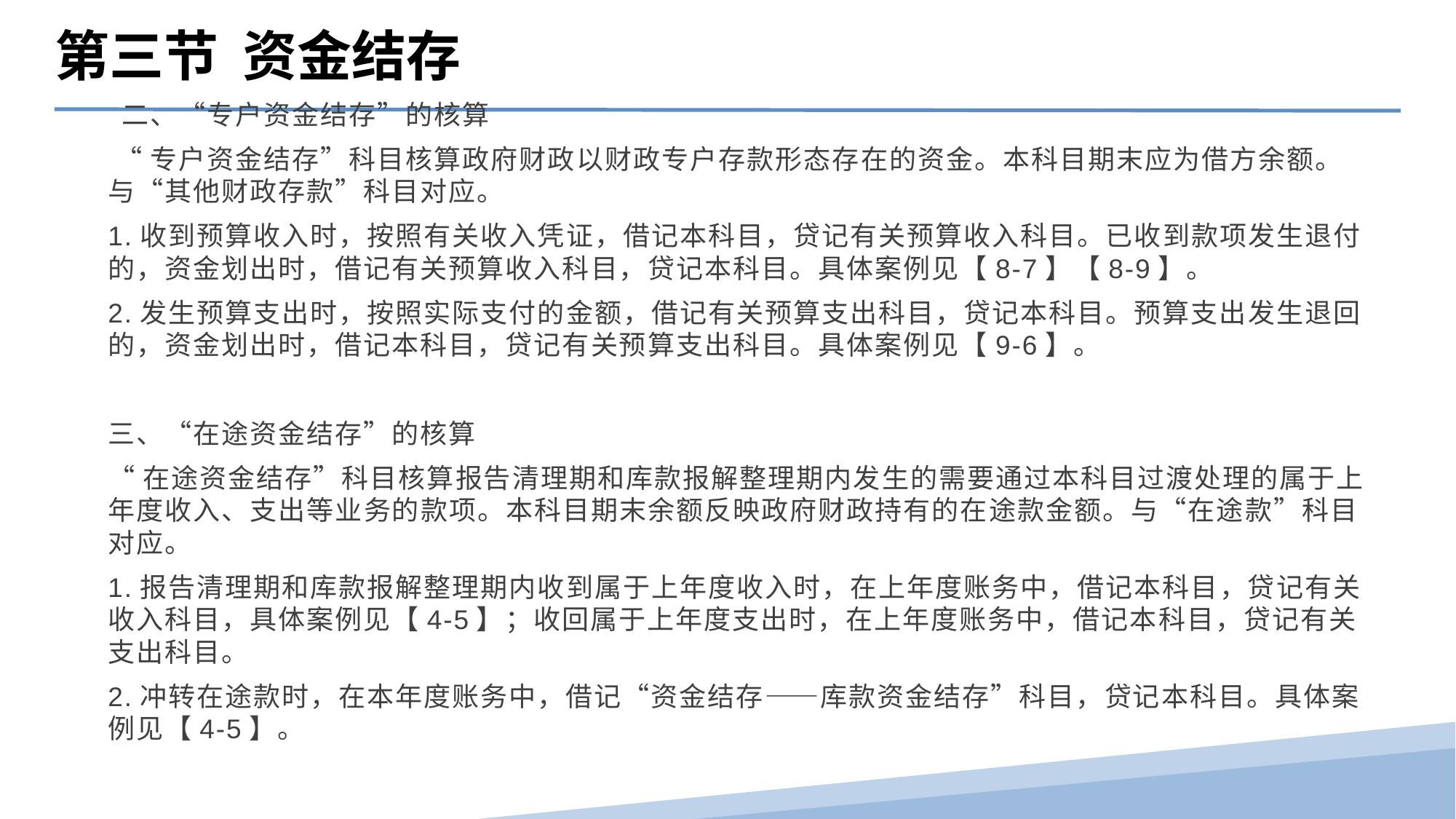

第三节  资金结存
 二、“专户资金结存”的核算
 “专户资金结存”科目核算政府财政以财政专户存款形态存在的资金。本科目期末应为借方余额。与“其他财政存款”科目对应。
1.收到预算收入时，按照有关收入凭证，借记本科目，贷记有关预算收入科目。已收到款项发生退付的，资金划出时，借记有关预算收入科目，贷记本科目。具体案例见【8-7】【8-9】。
2.发生预算支出时，按照实际支付的金额，借记有关预算支出科目，贷记本科目。预算支出发生退回的，资金划出时，借记本科目，贷记有关预算支出科目。具体案例见【9-6】。

三、“在途资金结存”的核算
“在途资金结存”科目核算报告清理期和库款报解整理期内发生的需要通过本科目过渡处理的属于上年度收入、支出等业务的款项。本科目期末余额反映政府财政持有的在途款金额。与“在途款”科目对应。
1.报告清理期和库款报解整理期内收到属于上年度收入时，在上年度账务中，借记本科目，贷记有关收入科目，具体案例见【4-5】；收回属于上年度支出时，在上年度账务中，借记本科目，贷记有关支出科目。
2.冲转在途款时，在本年度账务中，借记“资金结存——库款资金结存”科目，贷记本科目。具体案例见【4-5】。